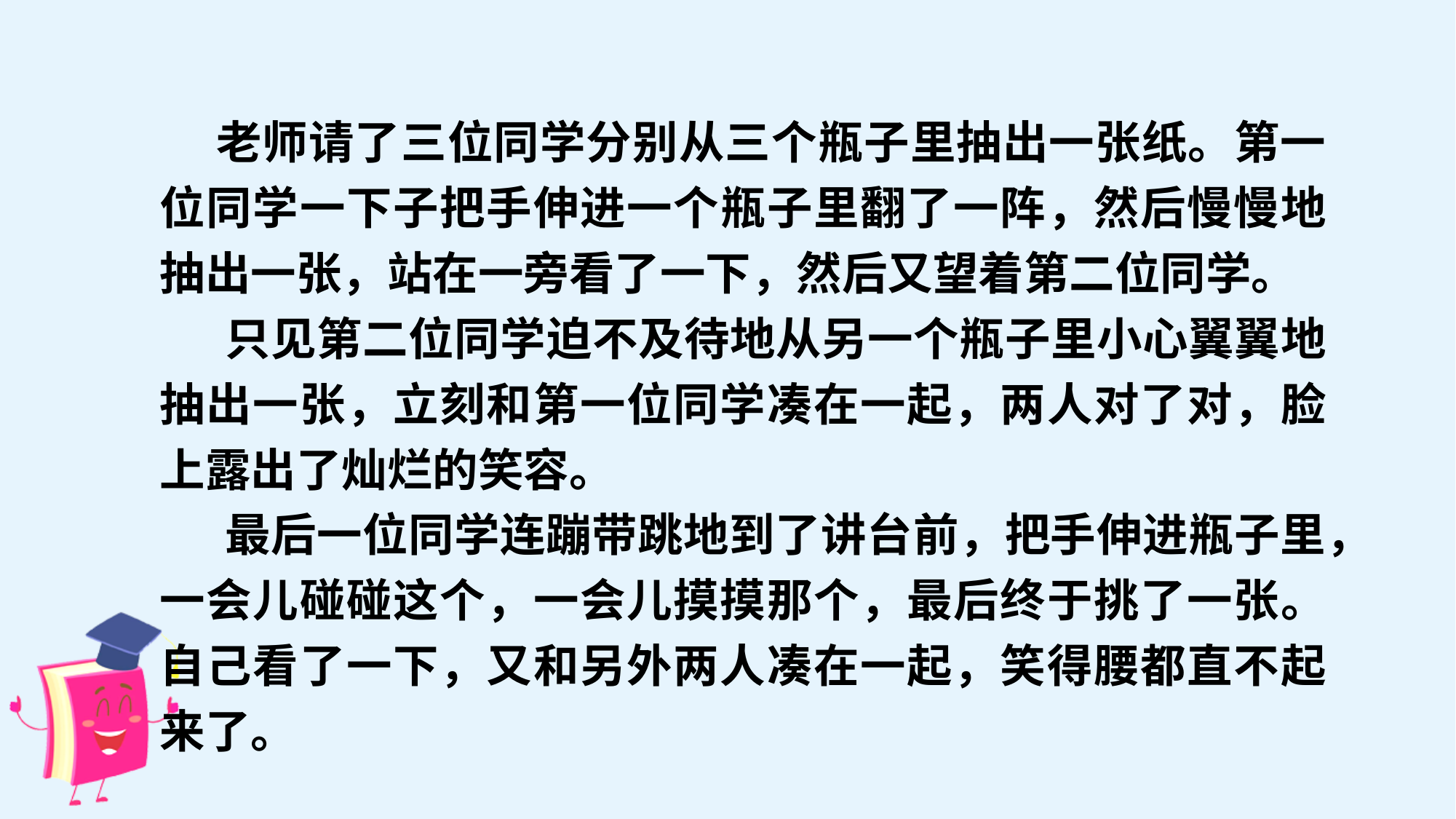

老师请了三位同学分别从三个瓶子里抽出一张纸。第一位同学一下子把手伸进一个瓶子里翻了一阵，然后慢慢地抽出一张，站在一旁看了一下，然后又望着第二位同学。
     只见第二位同学迫不及待地从另一个瓶子里小心翼翼地抽出一张，立刻和第一位同学凑在一起，两人对了对，脸上露出了灿烂的笑容。
     最后一位同学连蹦带跳地到了讲台前，把手伸进瓶子里，一会儿碰碰这个，一会儿摸摸那个，最后终于挑了一张。自己看了一下，又和另外两人凑在一起，笑得腰都直不起来了。